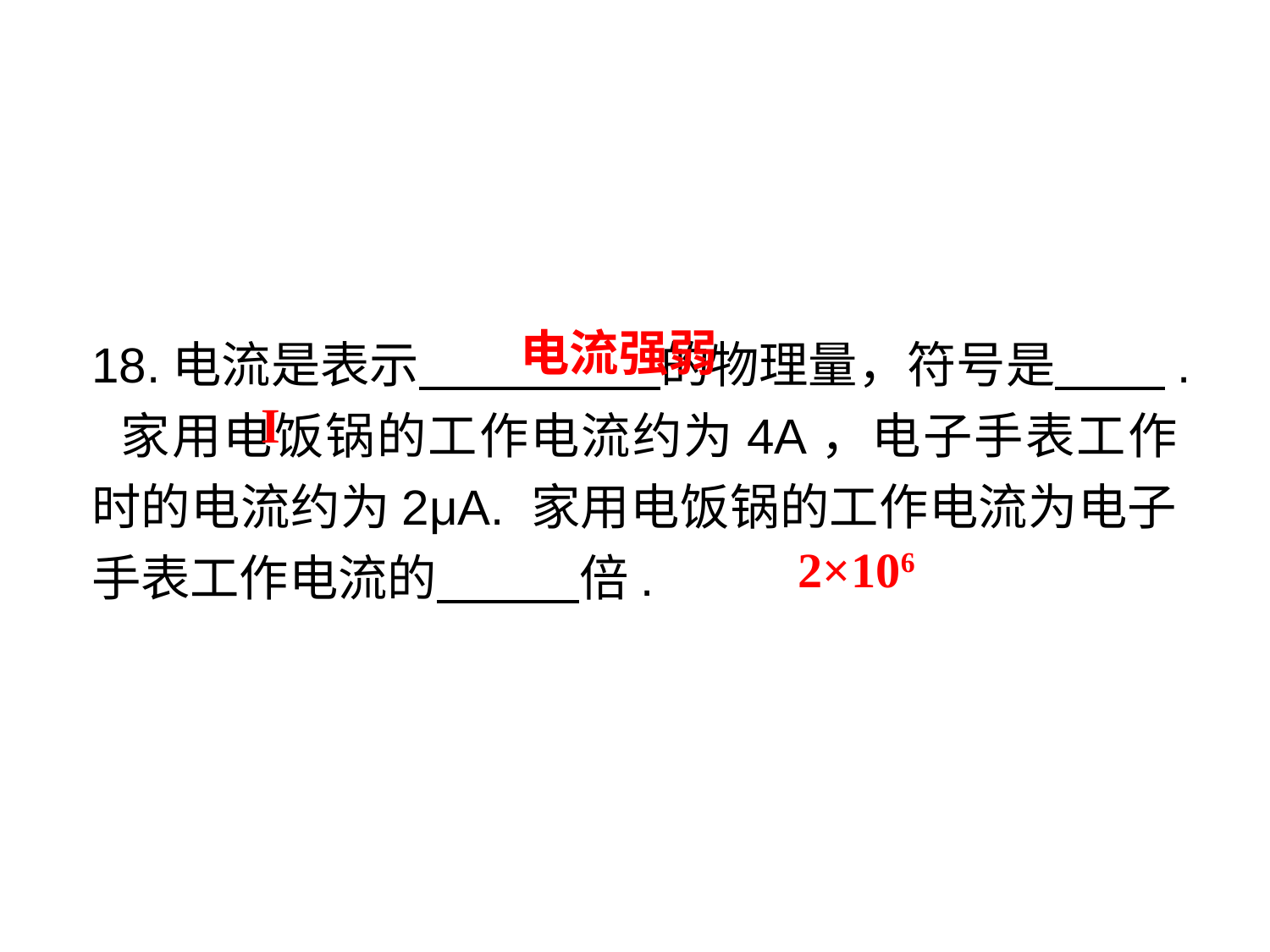

18.电流是表示　　　　    的物理量，符号是          . 家用电饭锅的工作电流约为4A，电子手表工作时的电流约为2μA. 家用电饭锅的工作电流为电子手表工作电流的　　    倍.
电流强弱
I
2×106